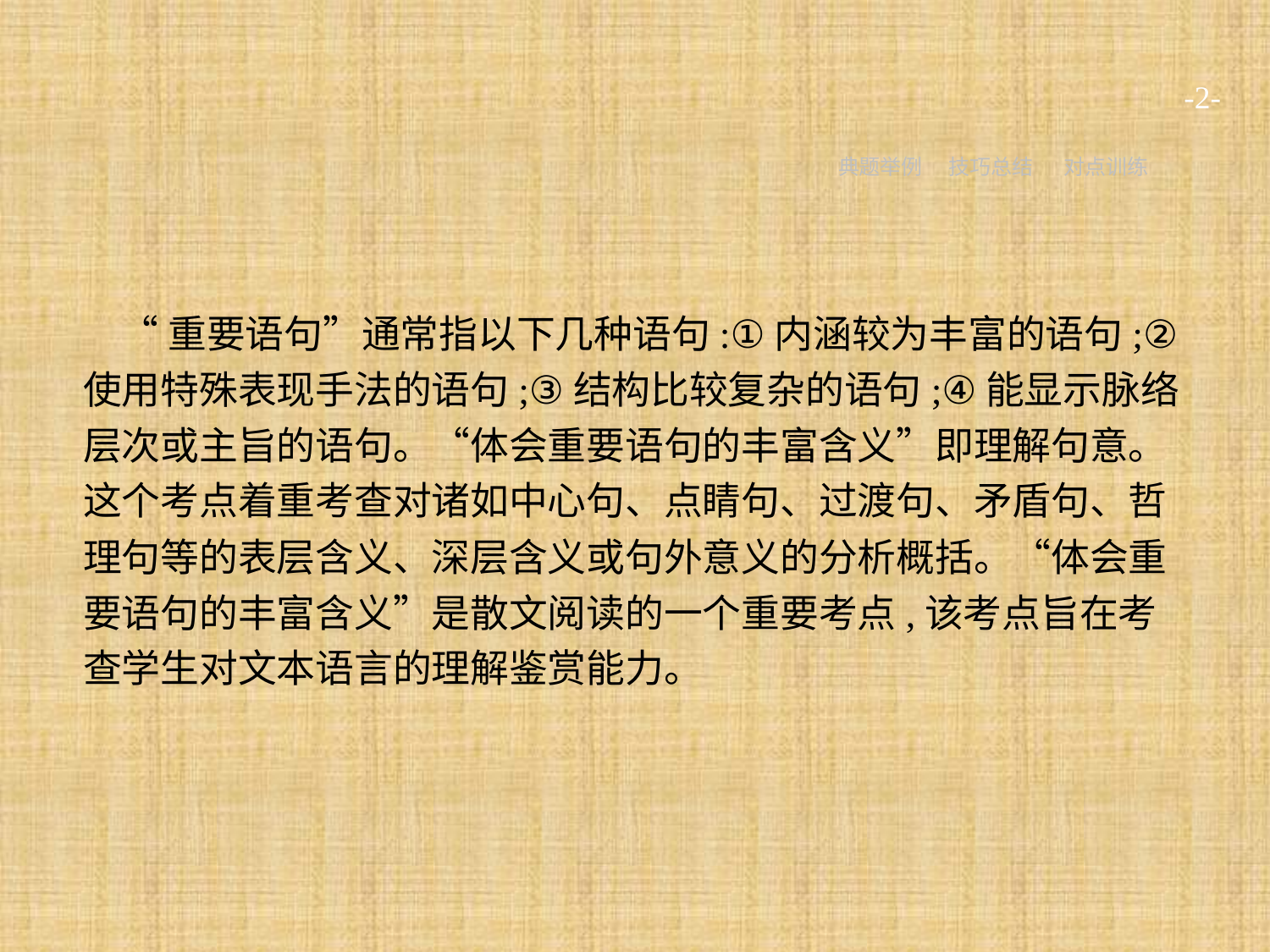

-2-
典题举例
技巧总结
对点训练
“重要语句”通常指以下几种语句:①内涵较为丰富的语句;②使用特殊表现手法的语句;③结构比较复杂的语句;④能显示脉络层次或主旨的语句。“体会重要语句的丰富含义”即理解句意。这个考点着重考查对诸如中心句、点睛句、过渡句、矛盾句、哲理句等的表层含义、深层含义或句外意义的分析概括。“体会重要语句的丰富含义”是散文阅读的一个重要考点,该考点旨在考查学生对文本语言的理解鉴赏能力。